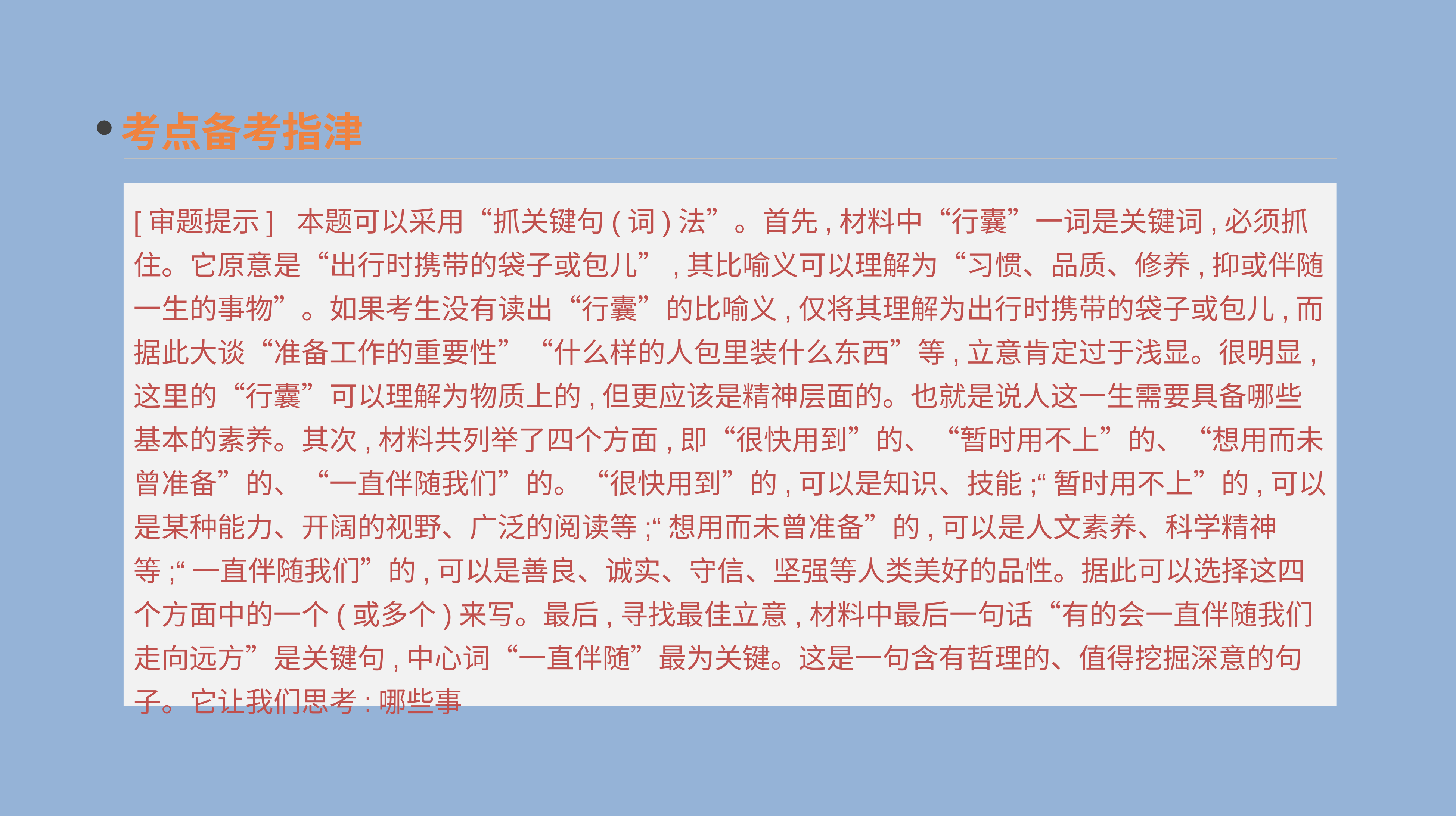

考点备考指津

[审题提示]  本题可以采用“抓关键句(词)法”。首先,材料中“行囊”一词是关键词,必须抓住。它原意是“出行时携带的袋子或包儿”,其比喻义可以理解为“习惯、品质、修养,抑或伴随一生的事物”。如果考生没有读出“行囊”的比喻义,仅将其理解为出行时携带的袋子或包儿,而据此大谈“准备工作的重要性”“什么样的人包里装什么东西”等,立意肯定过于浅显。很明显,这里的“行囊”可以理解为物质上的,但更应该是精神层面的。也就是说人这一生需要具备哪些基本的素养。其次,材料共列举了四个方面,即“很快用到”的、“暂时用不上”的、“想用而未曾准备”的、“一直伴随我们”的。“很快用到”的,可以是知识、技能;“暂时用不上”的,可以是某种能力、开阔的视野、广泛的阅读等;“想用而未曾准备”的,可以是人文素养、科学精神等;“一直伴随我们”的,可以是善良、诚实、守信、坚强等人类美好的品性。据此可以选择这四个方面中的一个(或多个)来写。最后,寻找最佳立意,材料中最后一句话“有的会一直伴随我们走向远方”是关键句,中心词“一直伴随”最为关键。这是一句含有哲理的、值得挖掘深意的句子。它让我们思考:哪些事